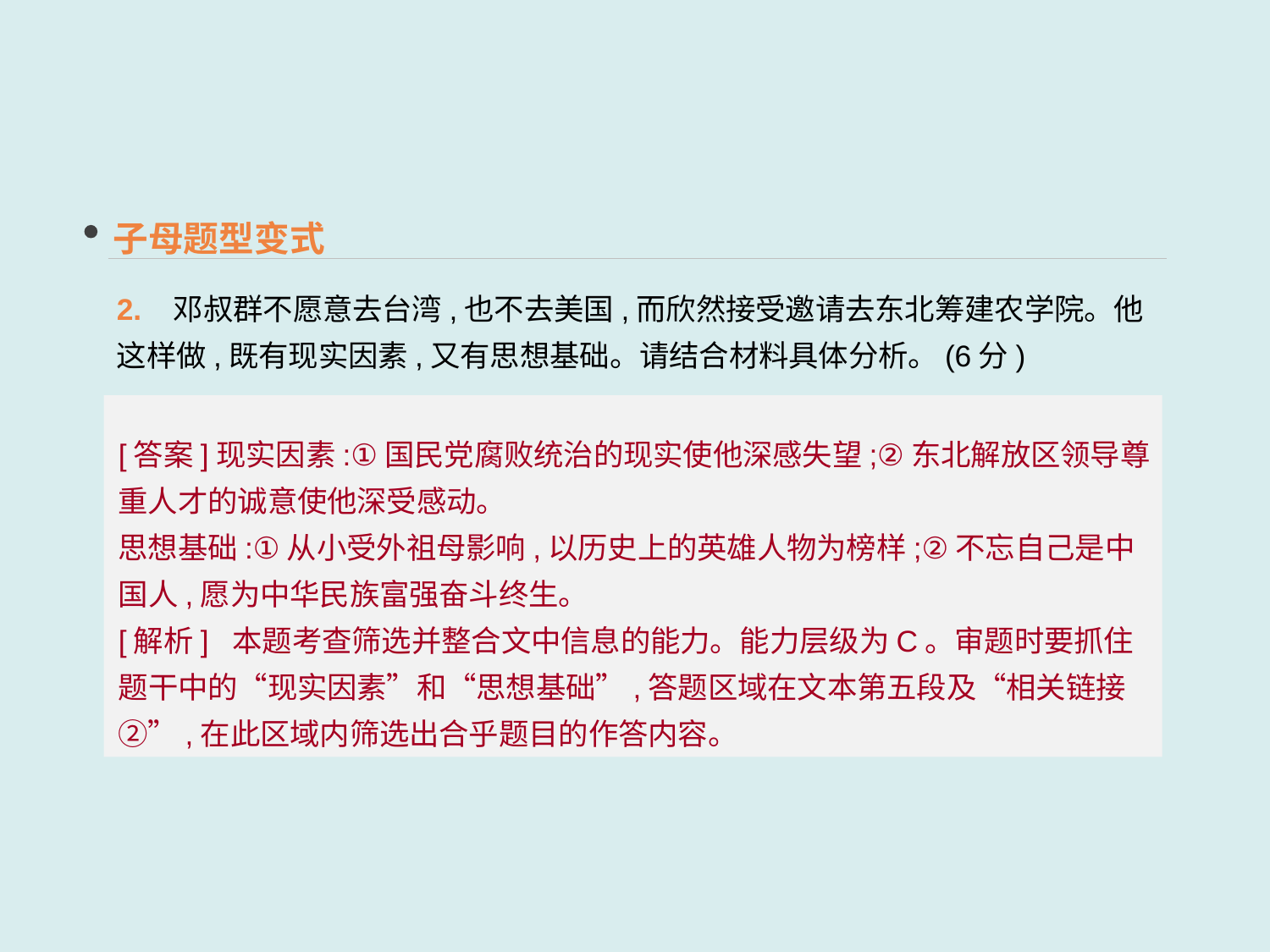

子母题型变式

2.   邓叔群不愿意去台湾,也不去美国,而欣然接受邀请去东北筹建农学院。他这样做,既有现实因素,又有思想基础。请结合材料具体分析。(6分)

[答案]现实因素:①国民党腐败统治的现实使他深感失望;②东北解放区领导尊重人才的诚意使他深受感动。
思想基础:①从小受外祖母影响,以历史上的英雄人物为榜样;②不忘自己是中国人,愿为中华民族富强奋斗终生。
[解析]  本题考查筛选并整合文中信息的能力。能力层级为C。审题时要抓住题干中的“现实因素”和“思想基础”,答题区域在文本第五段及“相关链接②”,在此区域内筛选出合乎题目的作答内容。